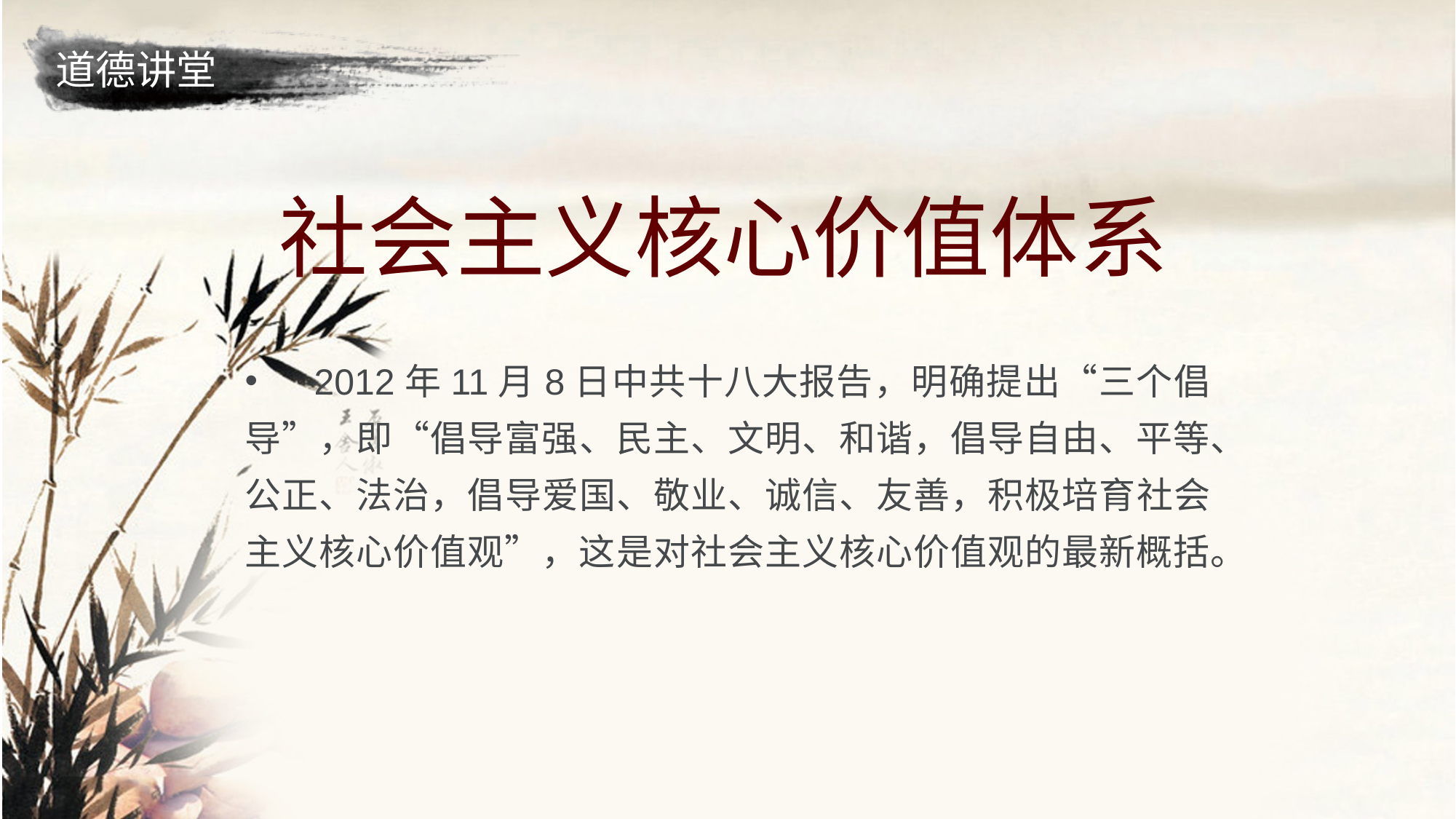

社会主义核心价值体系
     2012年11月8日中共十八大报告，明确提出“三个倡导”，即“倡导富强、民主、文明、和谐，倡导自由、平等、公正、法治，倡导爱国、敬业、诚信、友善，积极培育社会主义核心价值观”，这是对社会主义核心价值观的最新概括。